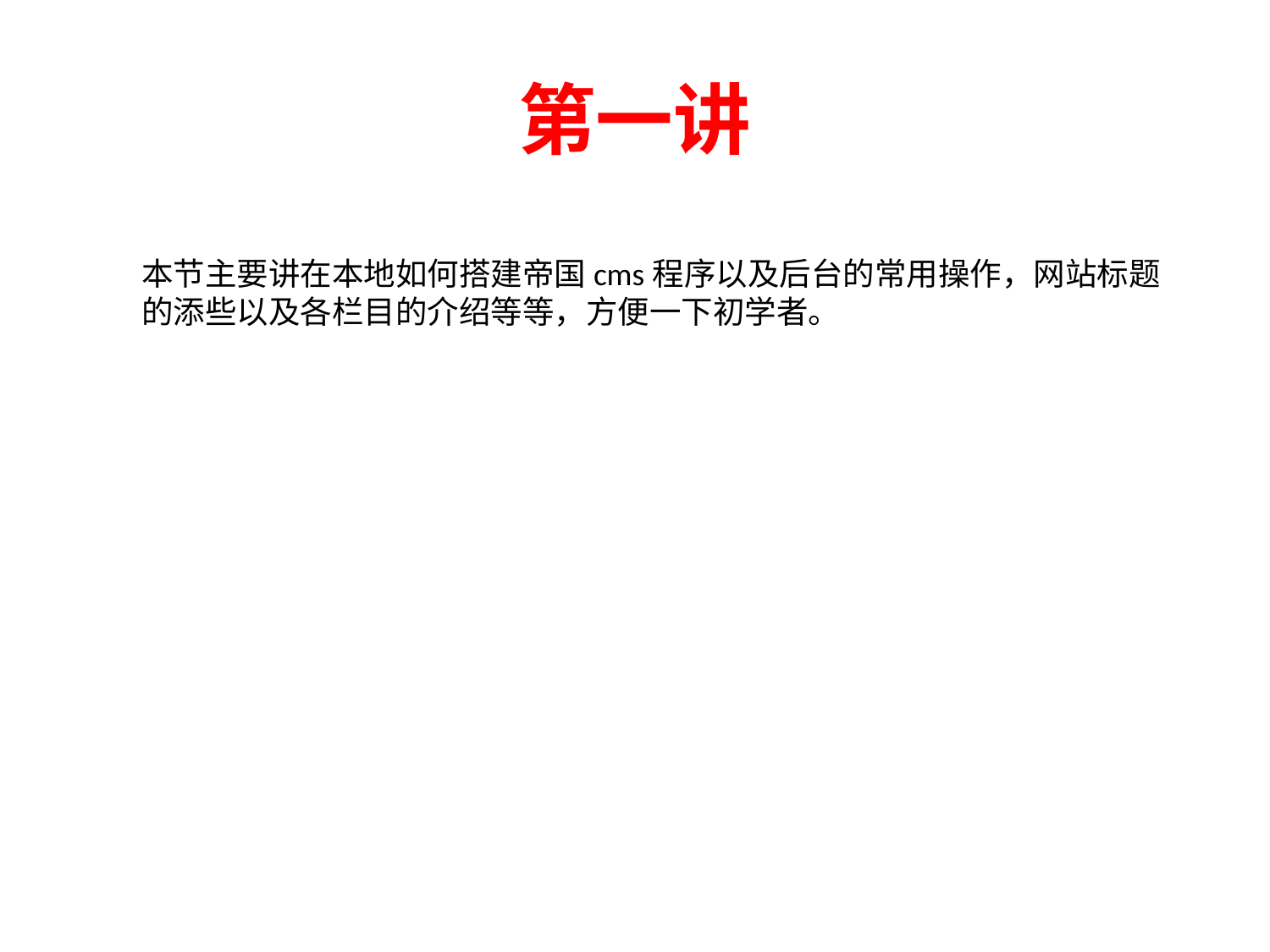

# 第一讲
本节主要讲在本地如何搭建帝国cms程序以及后台的常用操作，网站标题的添些以及各栏目的介绍等等，方便一下初学者。